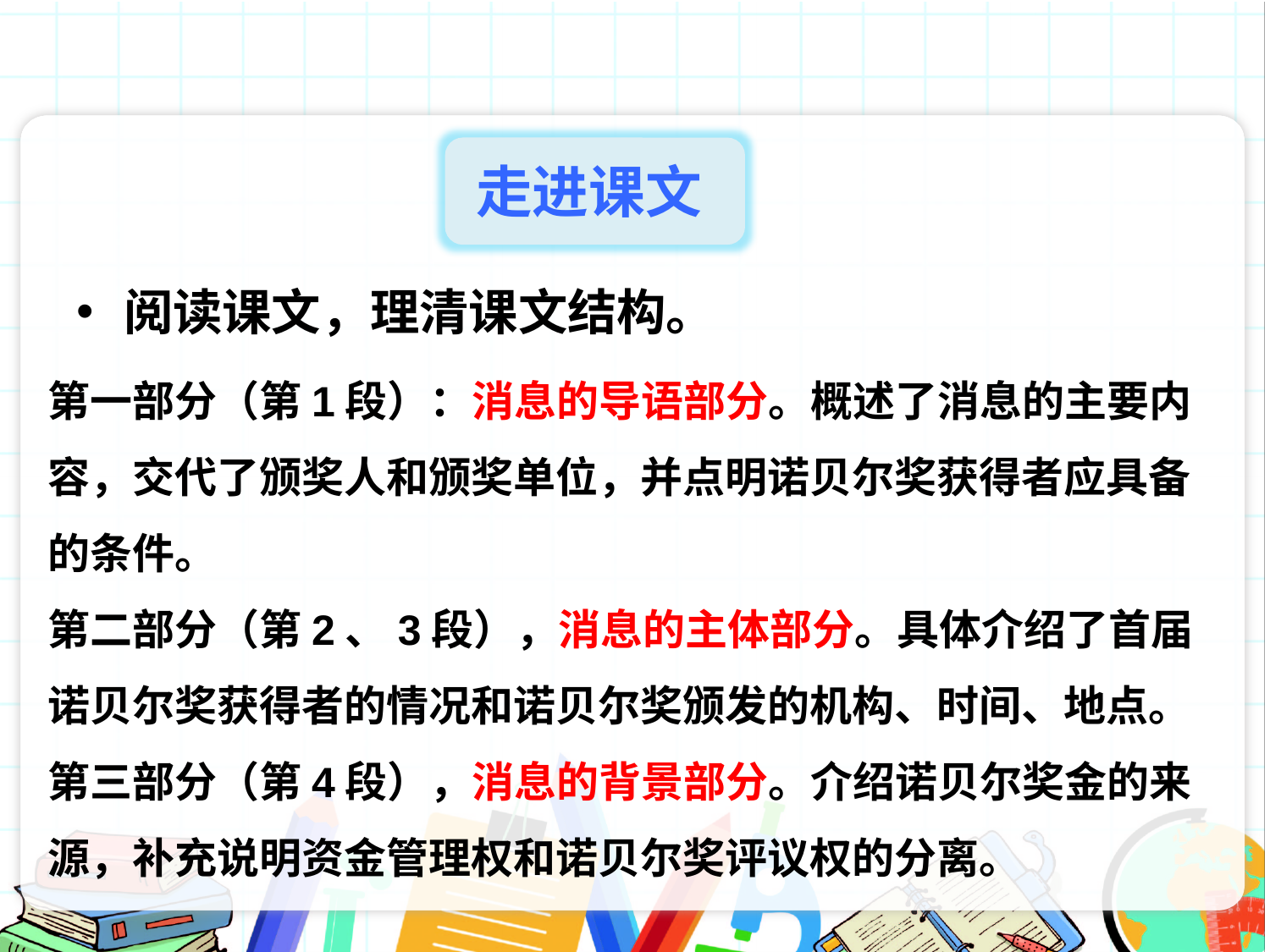

走进课文
阅读课文，理清课文结构。
第一部分（第1段）：消息的导语部分。概述了消息的主要内容，交代了颁奖人和颁奖单位，并点明诺贝尔奖获得者应具备的条件。
第二部分（第2、3段），消息的主体部分。具体介绍了首届诺贝尔奖获得者的情况和诺贝尔奖颁发的机构、时间、地点。
第三部分（第4段），消息的背景部分。介绍诺贝尔奖金的来源，补充说明资金管理权和诺贝尔奖评议权的分离。